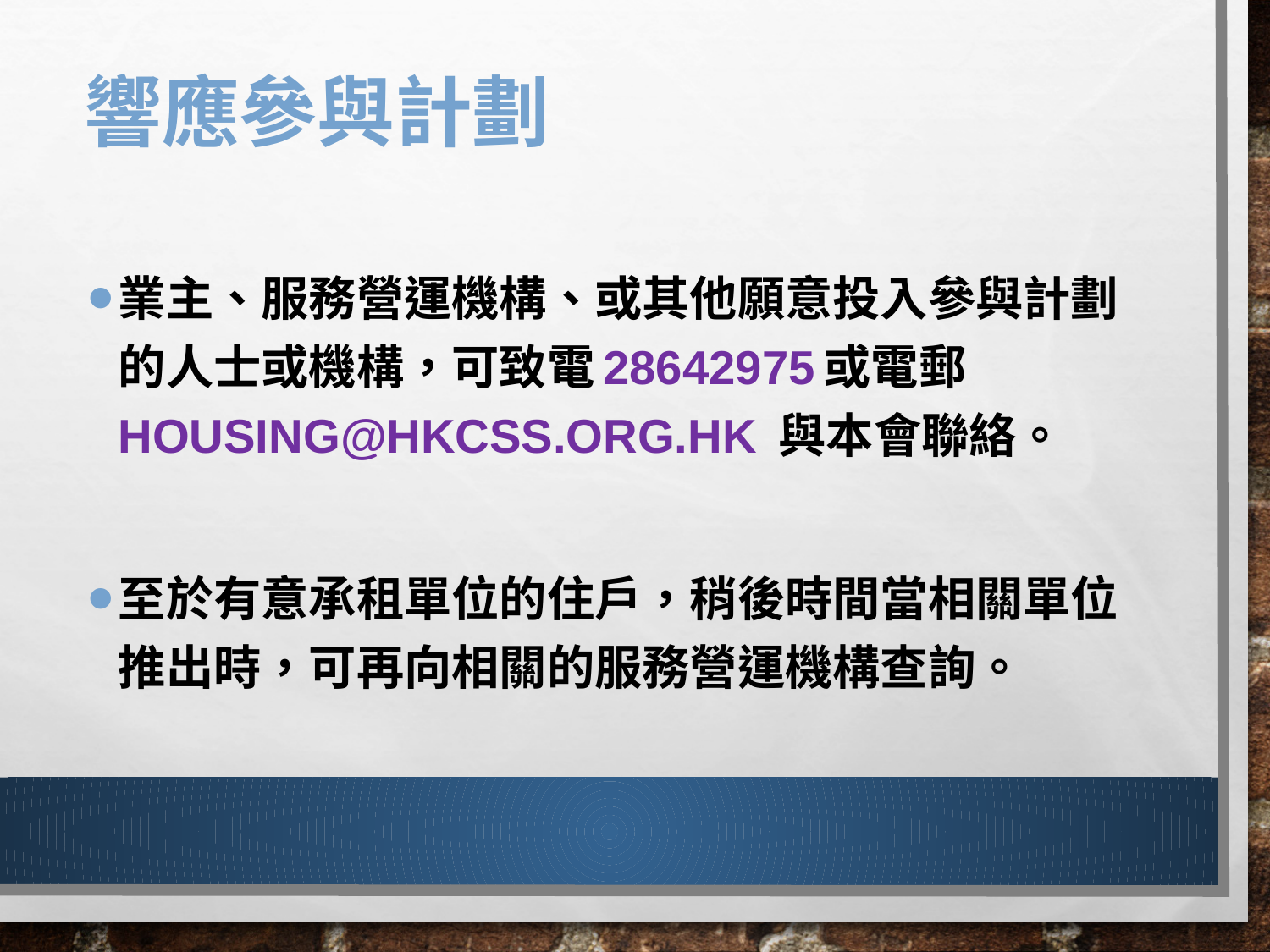

# 響應參與計劃
業主、服務營運機構、或其他願意投入參與計劃的人士或機構，可致電28642975或電郵housing@hkcss.org.hk 與本會聯絡。

至於有意承租單位的住戶，稍後時間當相關單位推出時，可再向相關的服務營運機構查詢。